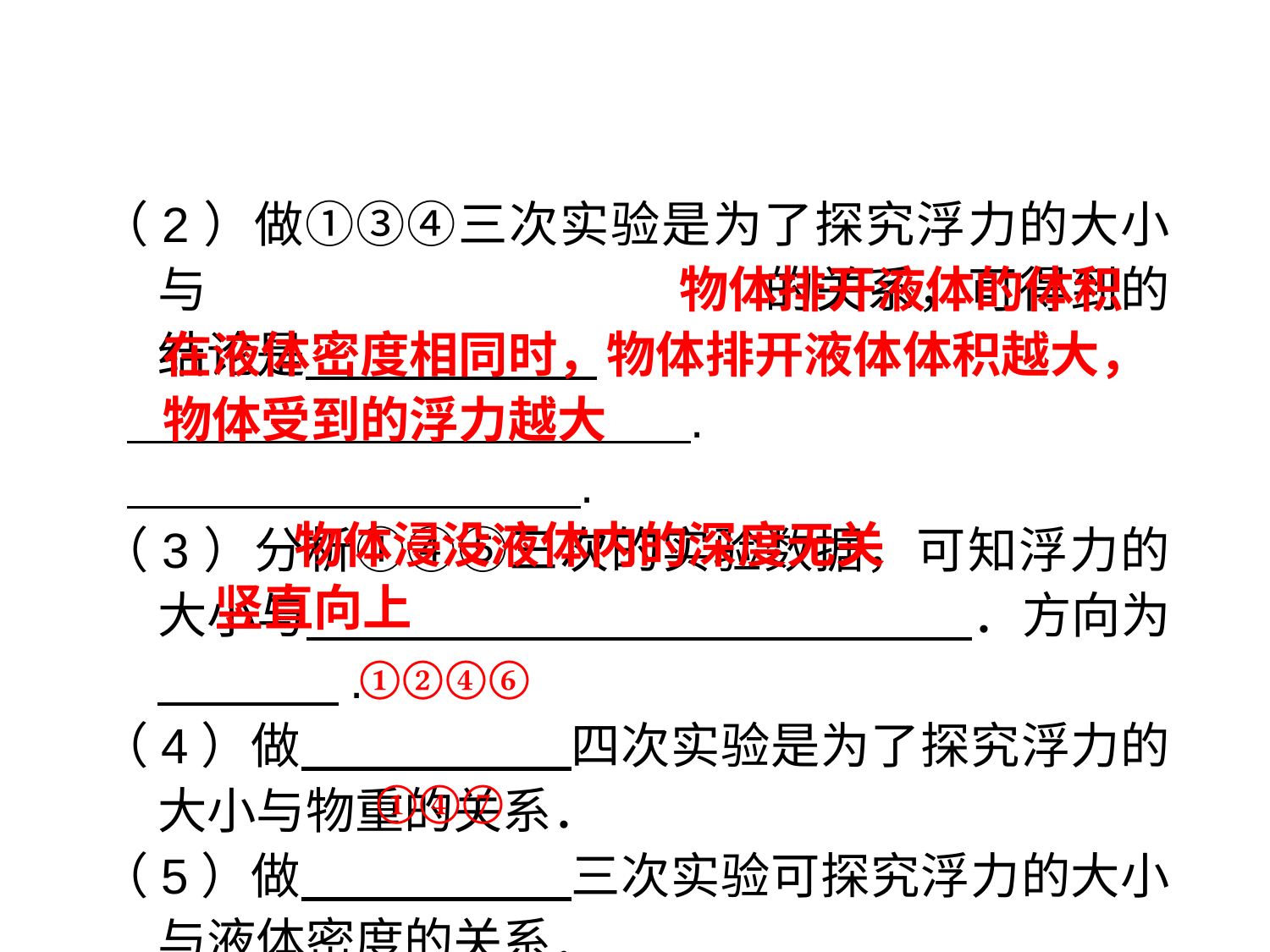

（2）做①③④三次实验是为了探究浮力的大小与　　   　            　　 　　的关系，可得到的结论是　     　　        .
                                           .
                                   .
（3）分析①④⑤三次的实验数据，可知浮力的大小与　　     　　　　　　　　 　　．方向为　　   　.
（4）做　　      　　四次实验是为了探究浮力的大小与物重的关系．
（5）做　　      　　三次实验可探究浮力的大小与液体密度的关系．
                                             物体排开液体的体积   在液体密度相同时，物体排开液体体积越大，物体受到的浮力越大
物体浸没液体内的深度无关
竖直向上
①②④⑥
①④⑦